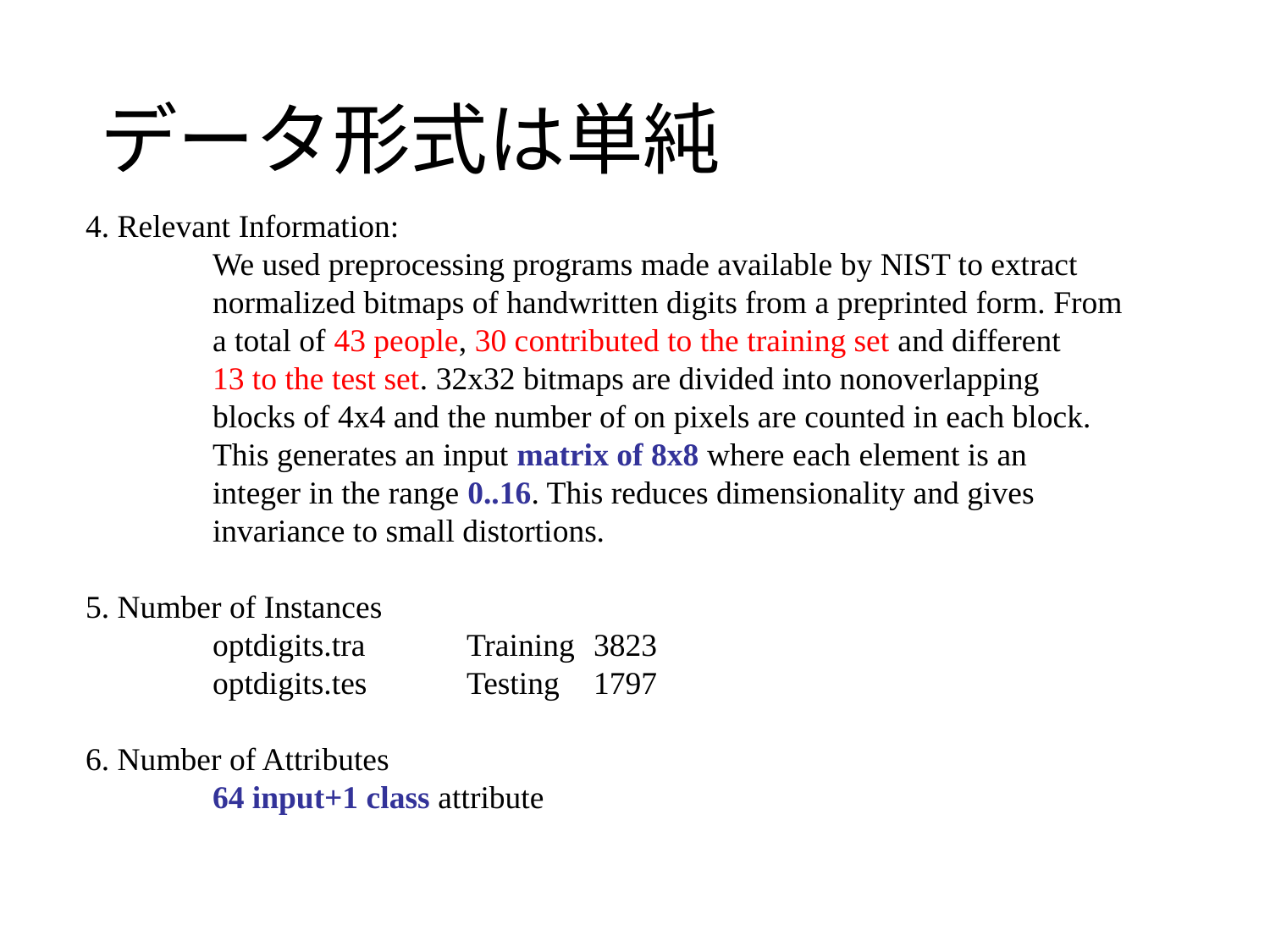

# データ形式は単純
4. Relevant Information:
	We used preprocessing programs made available by NIST to extract
	normalized bitmaps of handwritten digits from a preprinted form. From
	a total of 43 people, 30 contributed to the training set and different
	13 to the test set. 32x32 bitmaps are divided into nonoverlapping
	blocks of 4x4 and the number of on pixels are counted in each block.
	This generates an input matrix of 8x8 where each element is an
	integer in the range 0..16. This reduces dimensionality and gives
	invariance to small distortions.

5. Number of Instances
	optdigits.tra	Training	3823
	optdigits.tes	Testing	1797

6. Number of Attributes
	64 input+1 class attribute